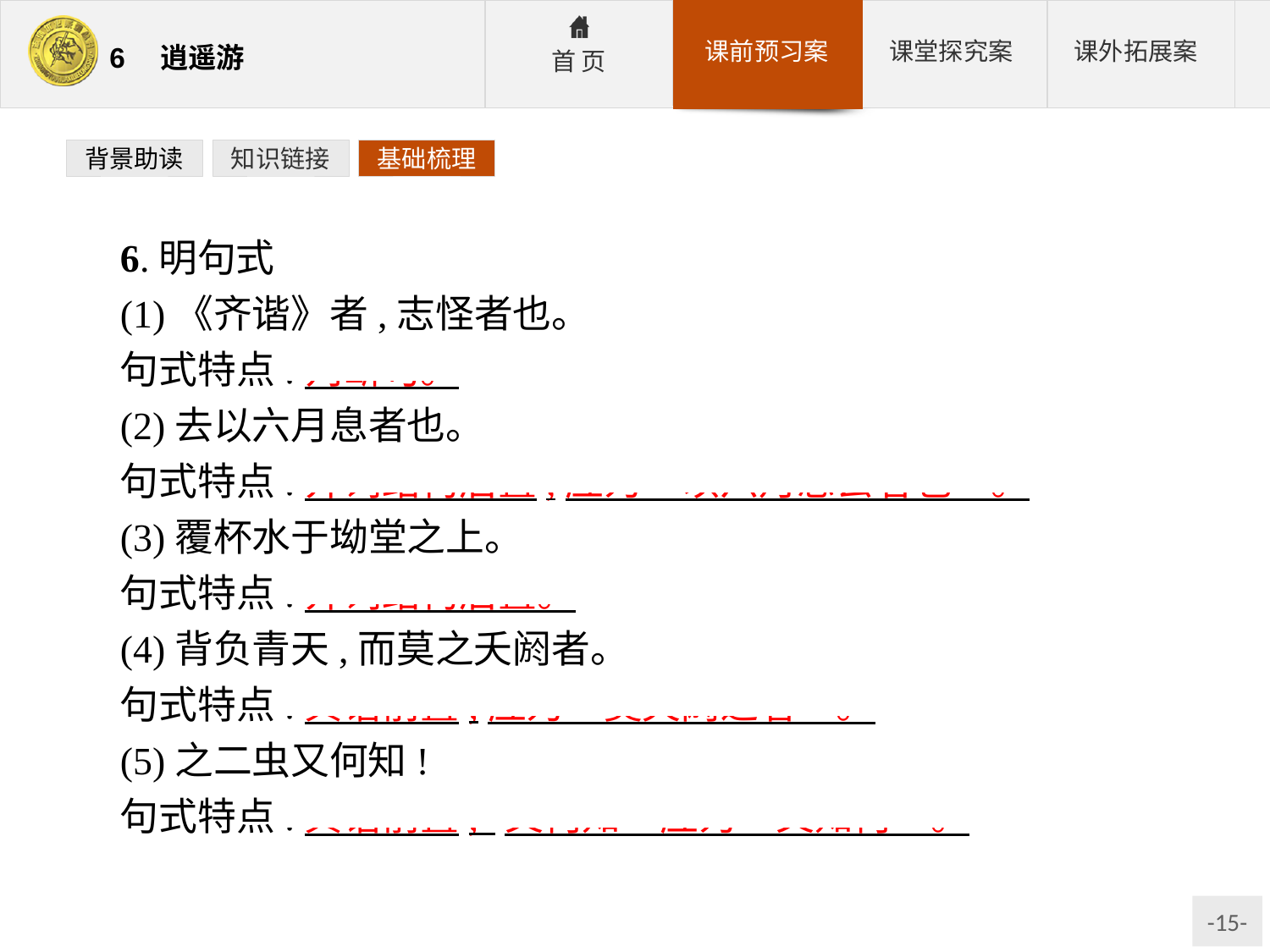

背景助读
知识链接
基础梳理
6.明句式
(1)《齐谐》者,志怪者也。
句式特点:判断句。
(2)去以六月息者也。
句式特点:介词结构后置,应为“以六月息去者也”。
(3)覆杯水于坳堂之上。
句式特点:介词结构后置。
(4)背负青天,而莫之夭阏者。
句式特点:宾语前置,应为“莫夭阏之者”。
(5)之二虫又何知!
句式特点:宾语前置,“又何知”应为“又知何”。